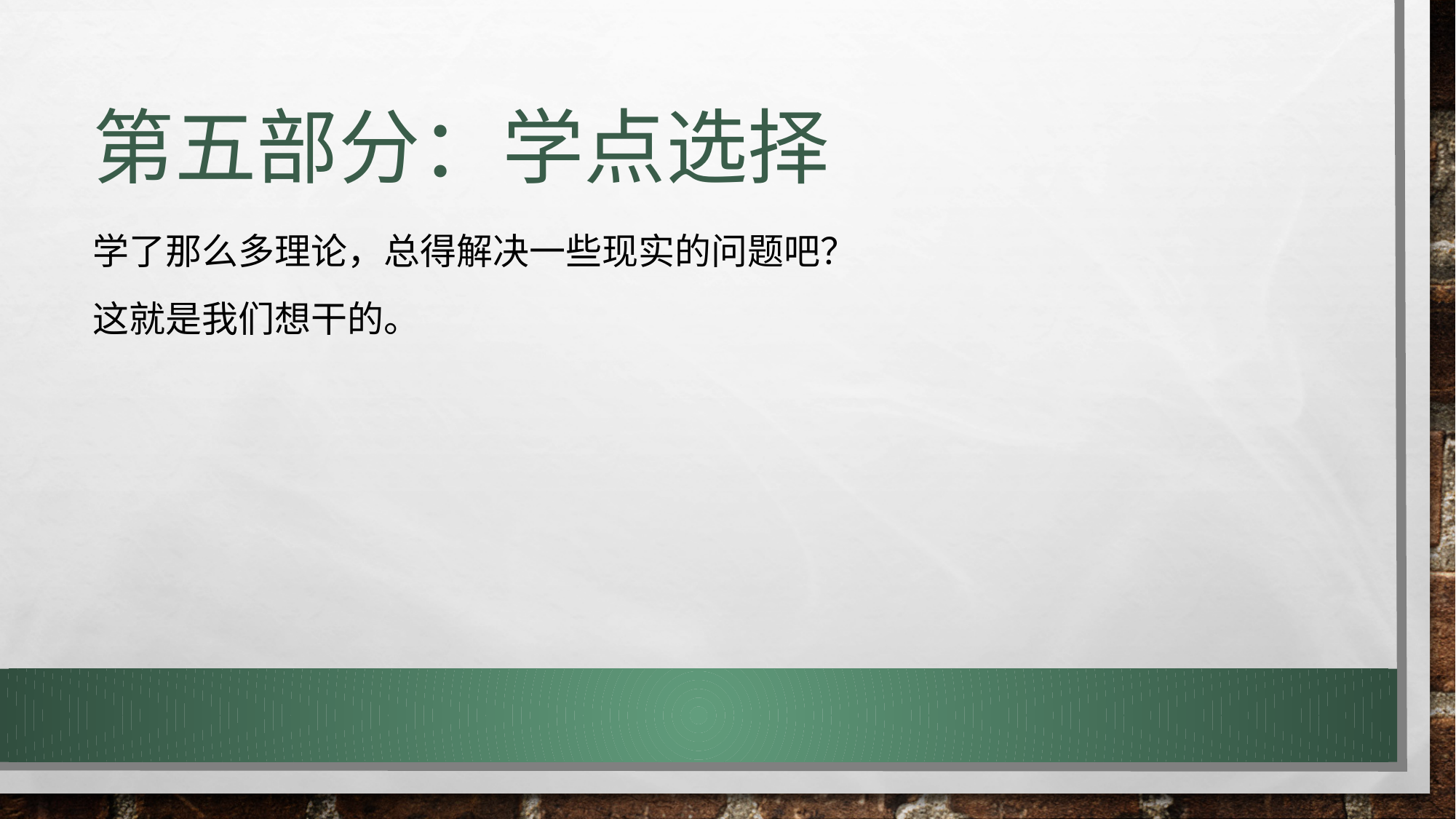

# 第五部分：学点选择
学了那么多理论，总得解决一些现实的问题吧？
这就是我们想干的。